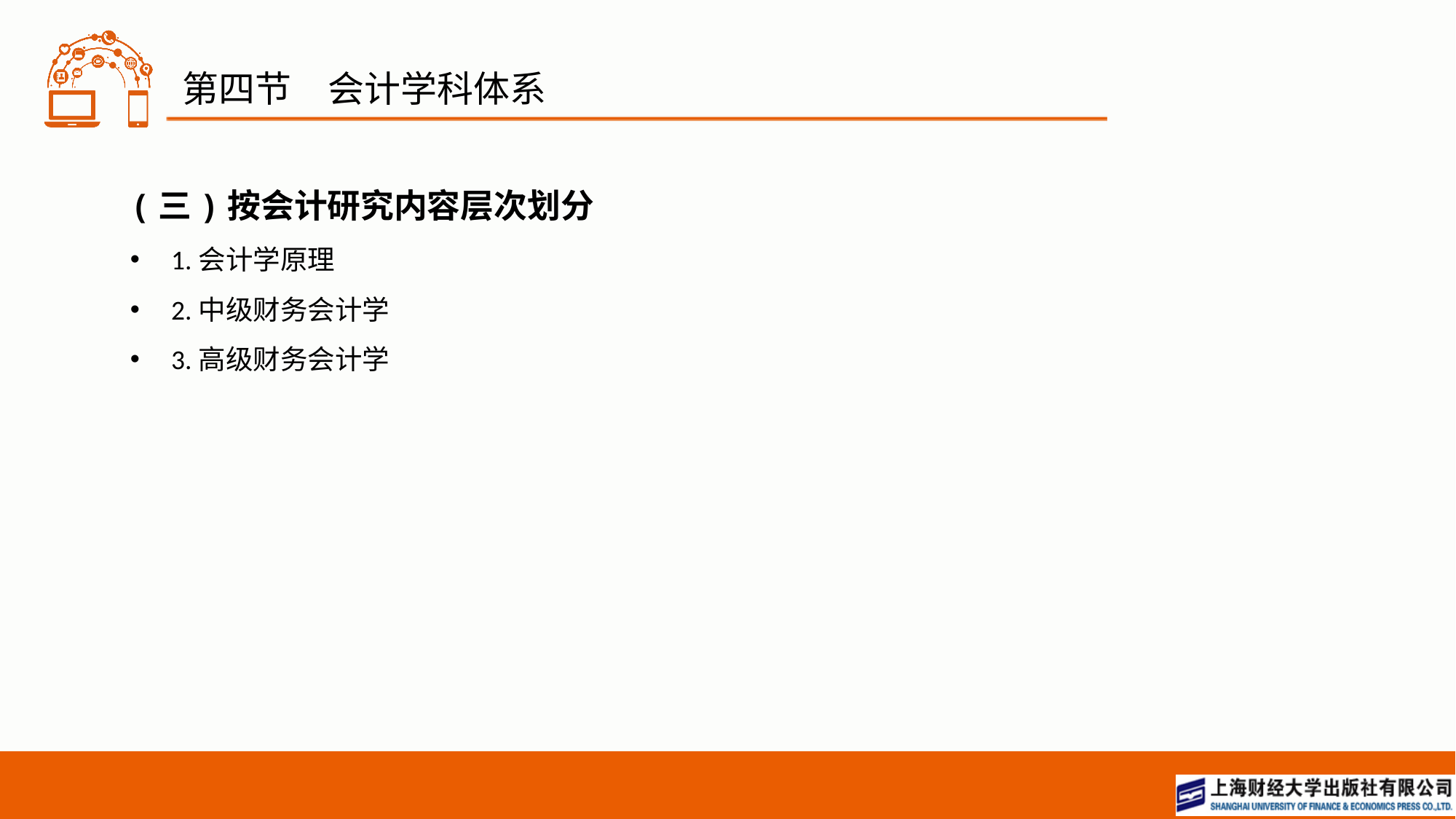

# 第四节　会计学科体系
(三)按会计研究内容层次划分
1.会计学原理
2.中级财务会计学
3.高级财务会计学